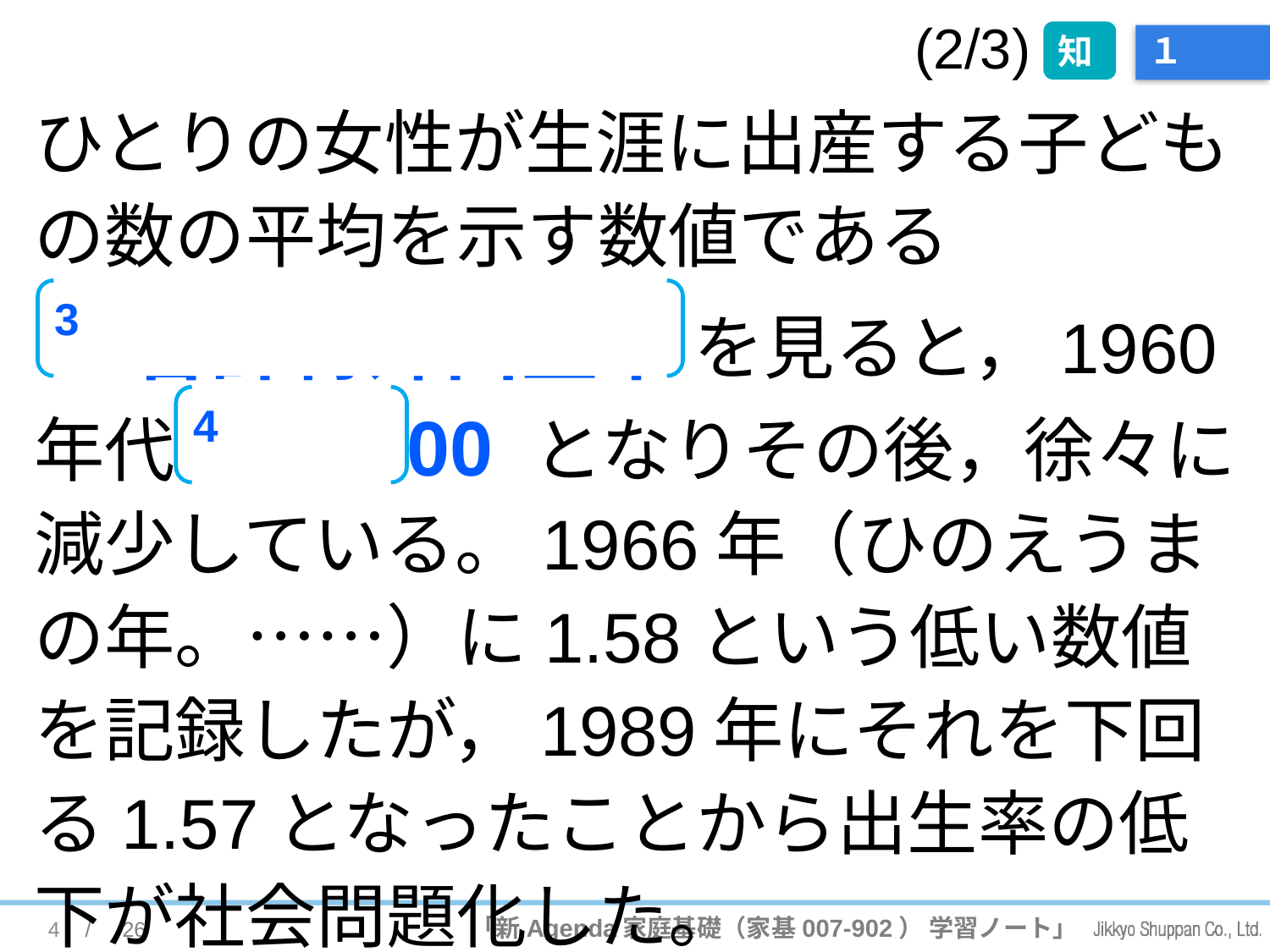

(2/3)
知
# １
ひとりの女性が生涯に出産する子どもの数の平均を示す数値である
 (3) 合計特殊出生率 を見ると，1960年代に (4) 2.00 となりその後，徐々に減少している。1966年（ひのえうまの年。……）に1.58という低い数値を記録したが，1989年にそれを下回る1.57となったことから出生率の低下が社会問題化した。
3
4
4